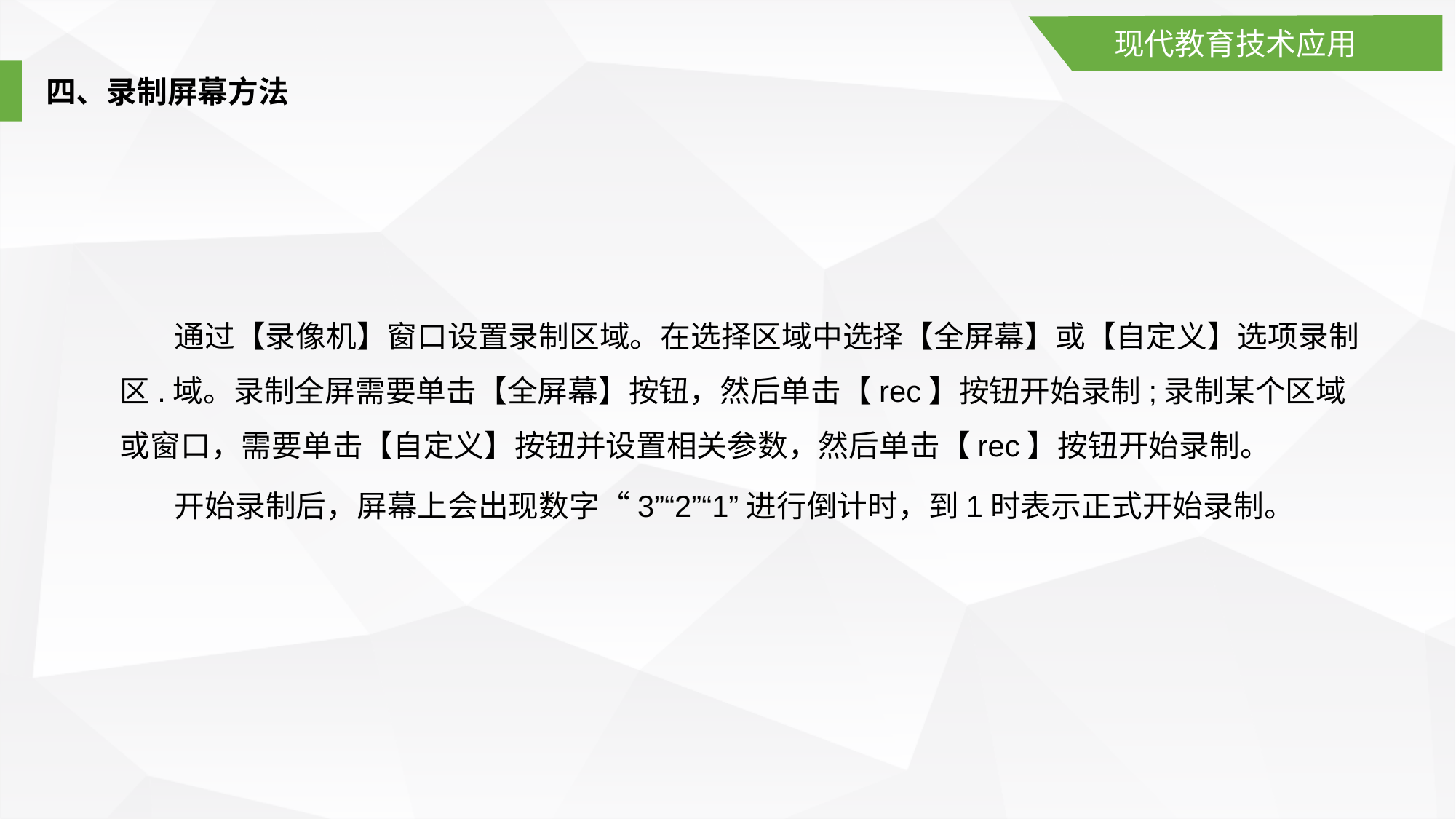

现代教育技术应用

四、录制屏幕方法
通过【录像机】窗口设置录制区域。在选择区域中选择【全屏幕】或【自定义】选项录制区.域。录制全屏需要单击【全屏幕】按钮，然后单击【rec】按钮开始录制;录制某个区域或窗口，需要单击【自定义】按钮并设置相关参数，然后单击【rec】按钮开始录制。
开始录制后，屏幕上会出现数字“3”“2”“1”进行倒计时，到1时表示正式开始录制。